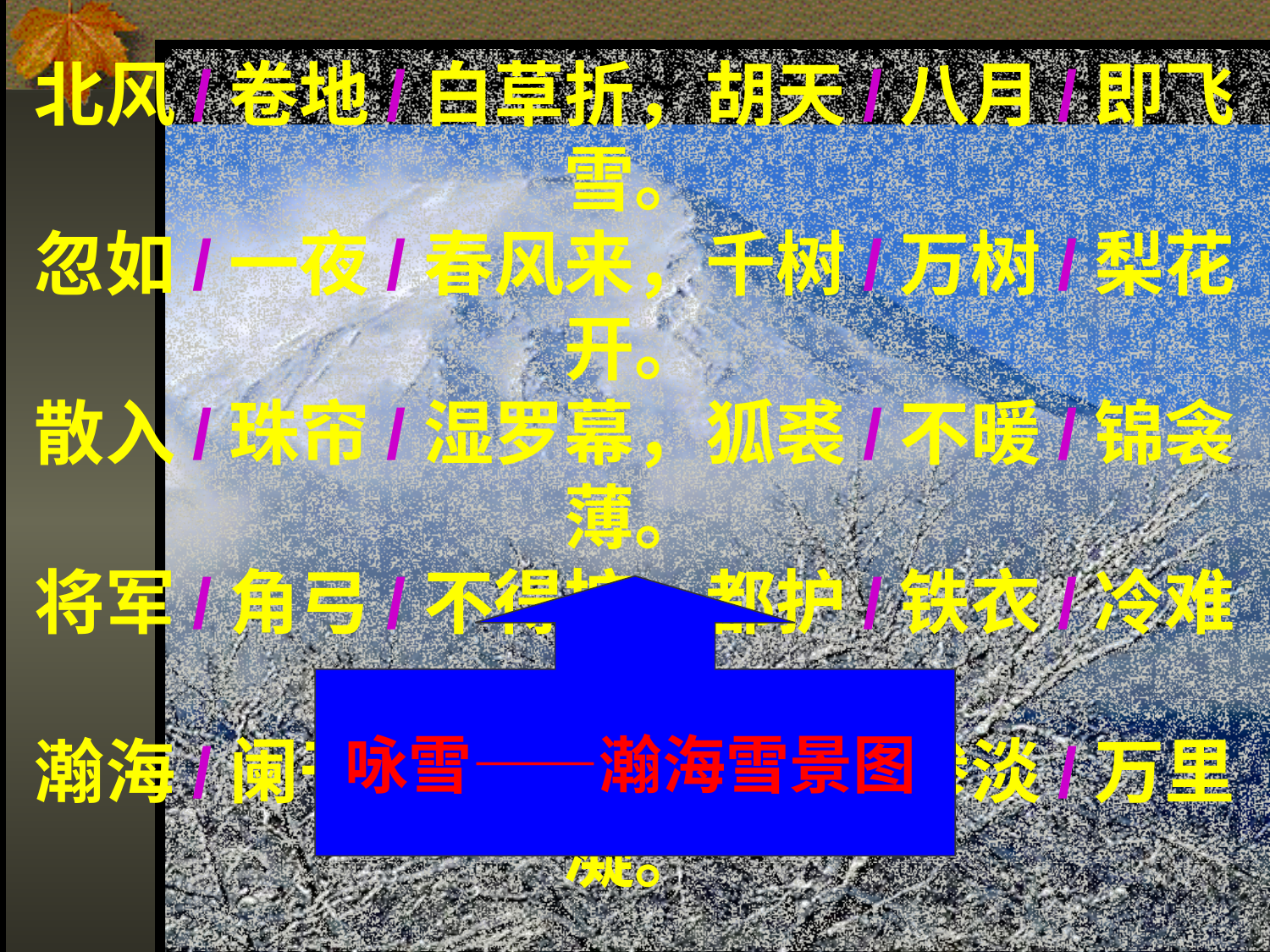

北风/卷地/白草折，胡天/八月/即飞雪。
忽如/一夜/春风来，千树/万树/梨花开。
散入/珠帘/湿罗幕，狐裘/不暖/锦衾薄。
将军/角弓/不得控，都护/铁衣/冷难着。
瀚海/阑干/百丈冰，愁云/惨淡/万里凝。
咏雪——瀚海雪景图